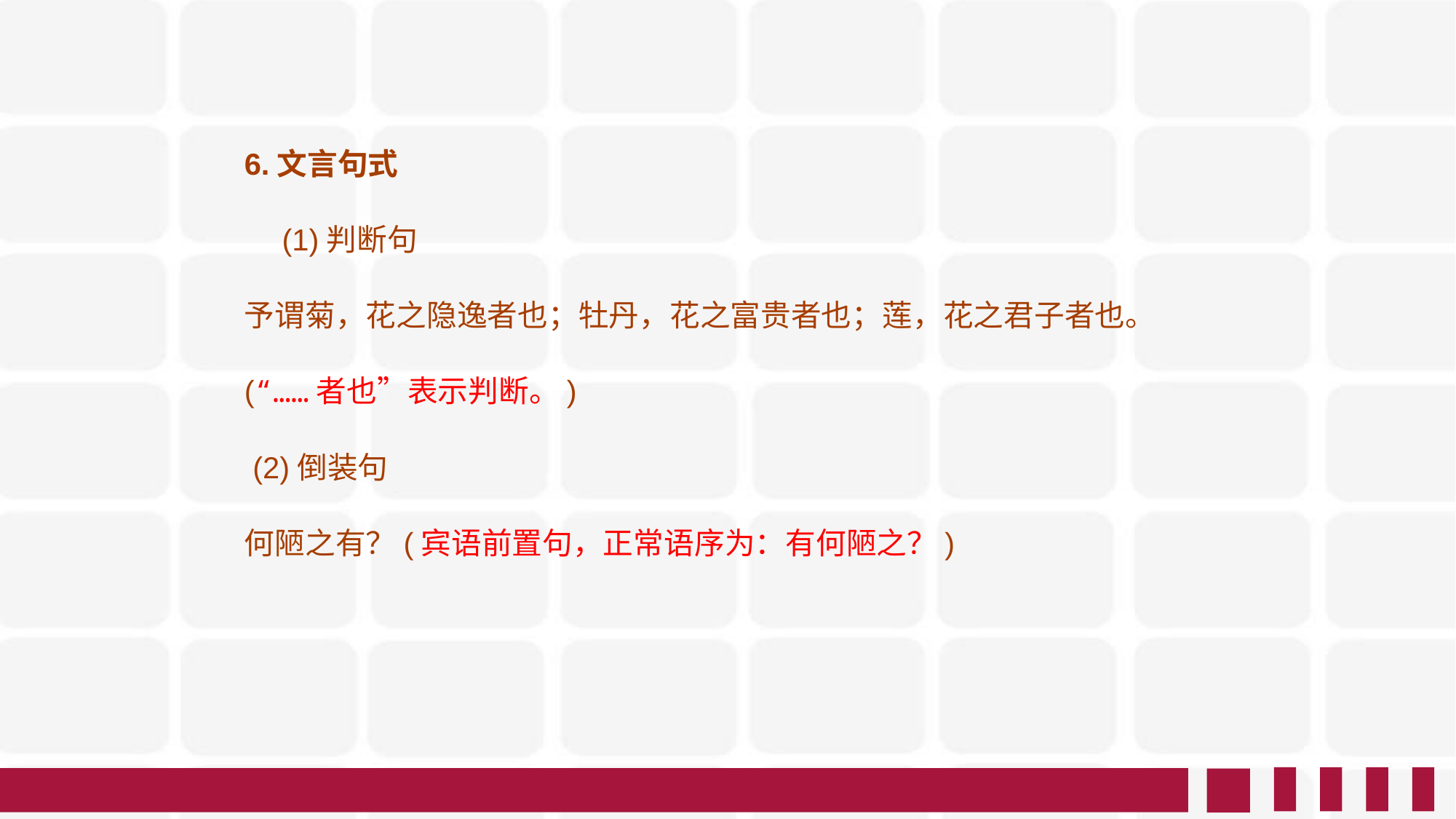

6.文言句式
　(1)判断句
予谓菊，花之隐逸者也；牡丹，花之富贵者也；莲，花之君子者也。(“……者也”表示判断。)
 (2)倒装句
何陋之有？(宾语前置句，正常语序为：有何陋之？)